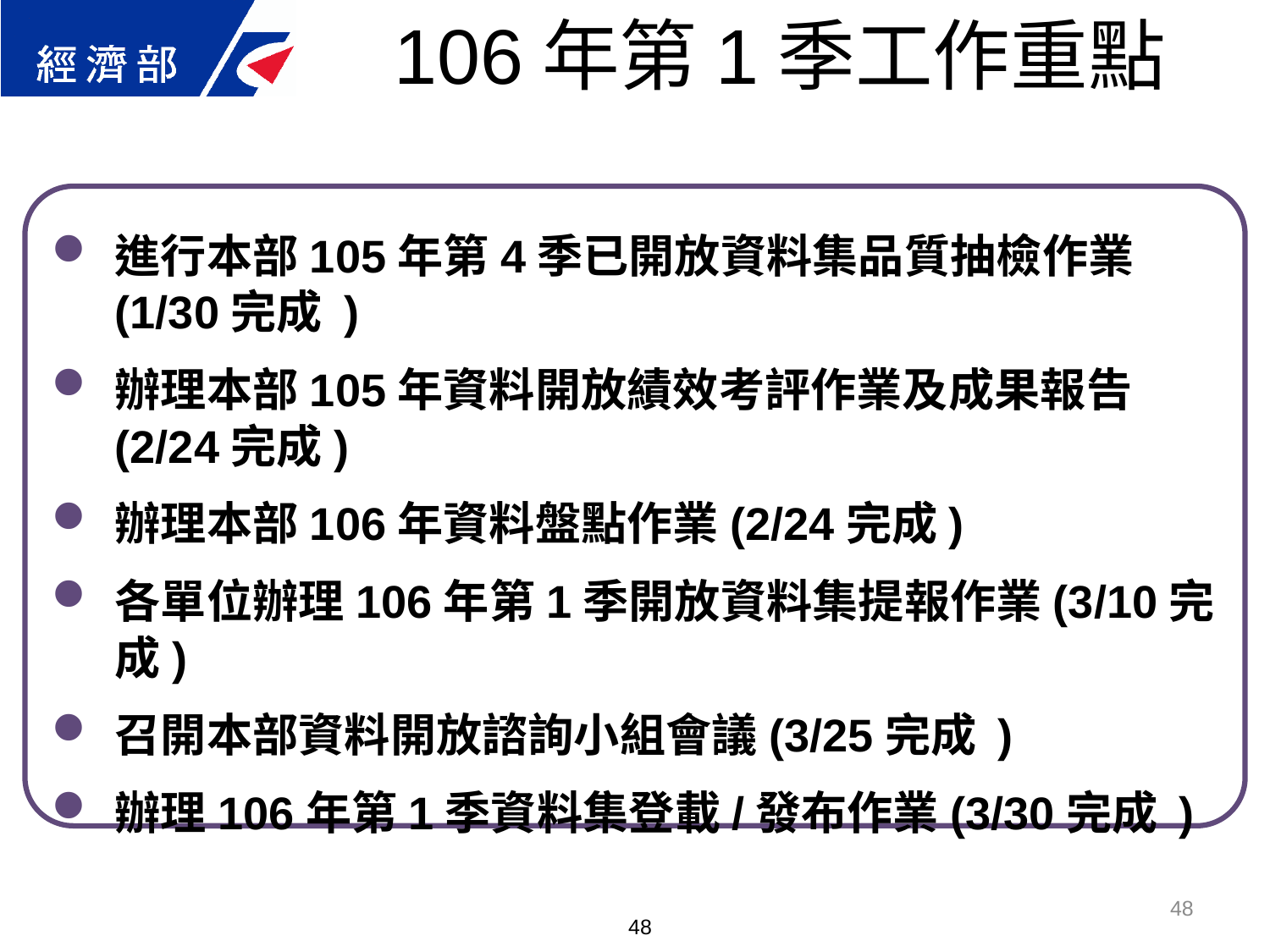

106年第1季工作重點
進行本部105年第4季已開放資料集品質抽檢作業(1/30完成 )
辦理本部105年資料開放績效考評作業及成果報告(2/24完成)
辦理本部106年資料盤點作業(2/24完成)
各單位辦理106年第1季開放資料集提報作業(3/10完成)
召開本部資料開放諮詢小組會議(3/25完成 )
辦理106年第1季資料集登載/發布作業(3/30完成 )

48
48